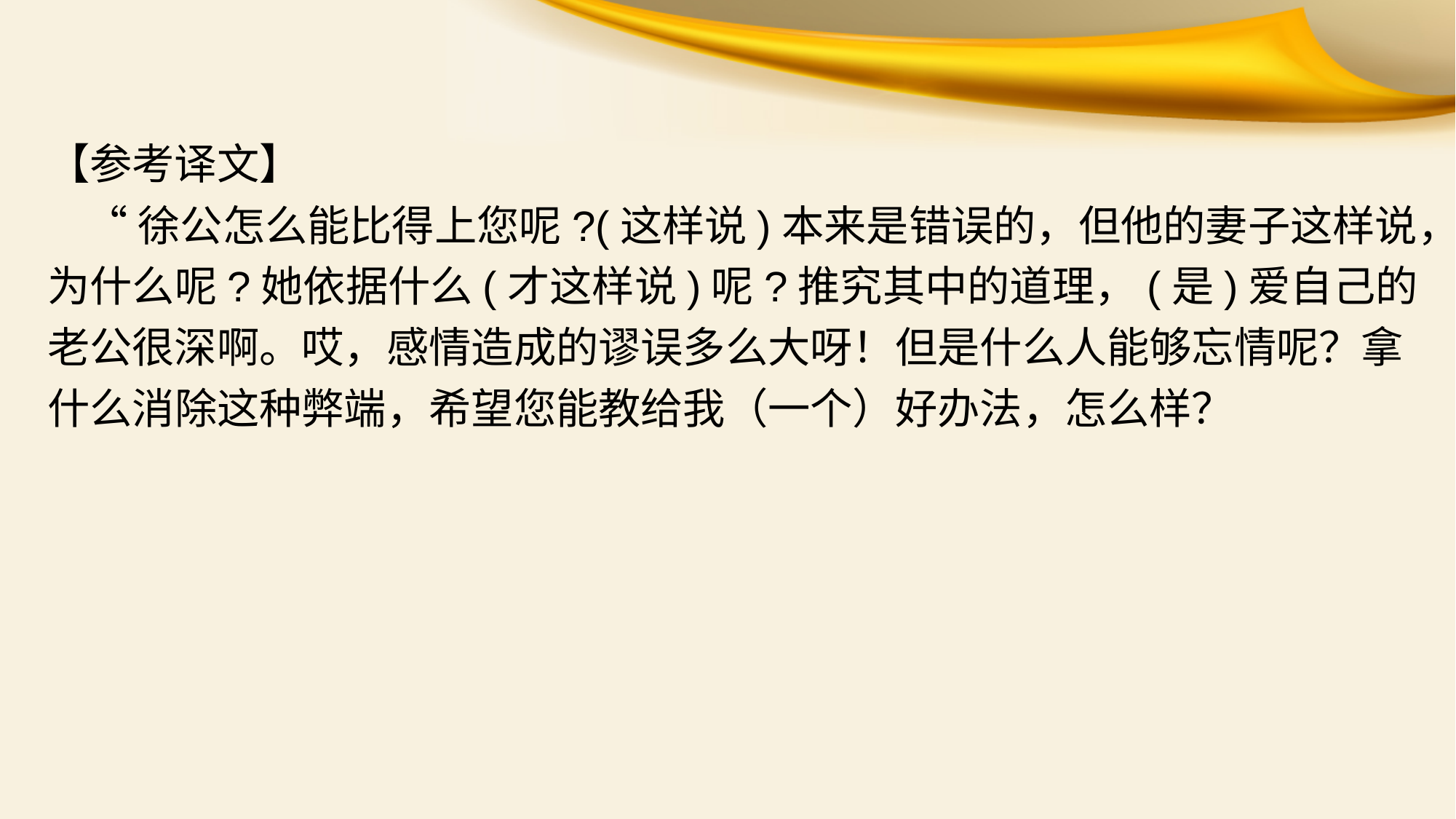

【参考译文】
    “徐公怎么能比得上您呢?(这样说)本来是错误的，但他的妻子这样说，为什么呢?她依据什么(才这样说)呢?推究其中的道理，(是)爱自己的老公很深啊。哎，感情造成的谬误多么大呀！但是什么人能够忘情呢？拿什么消除这种弊端，希望您能教给我（一个）好办法，怎么样？